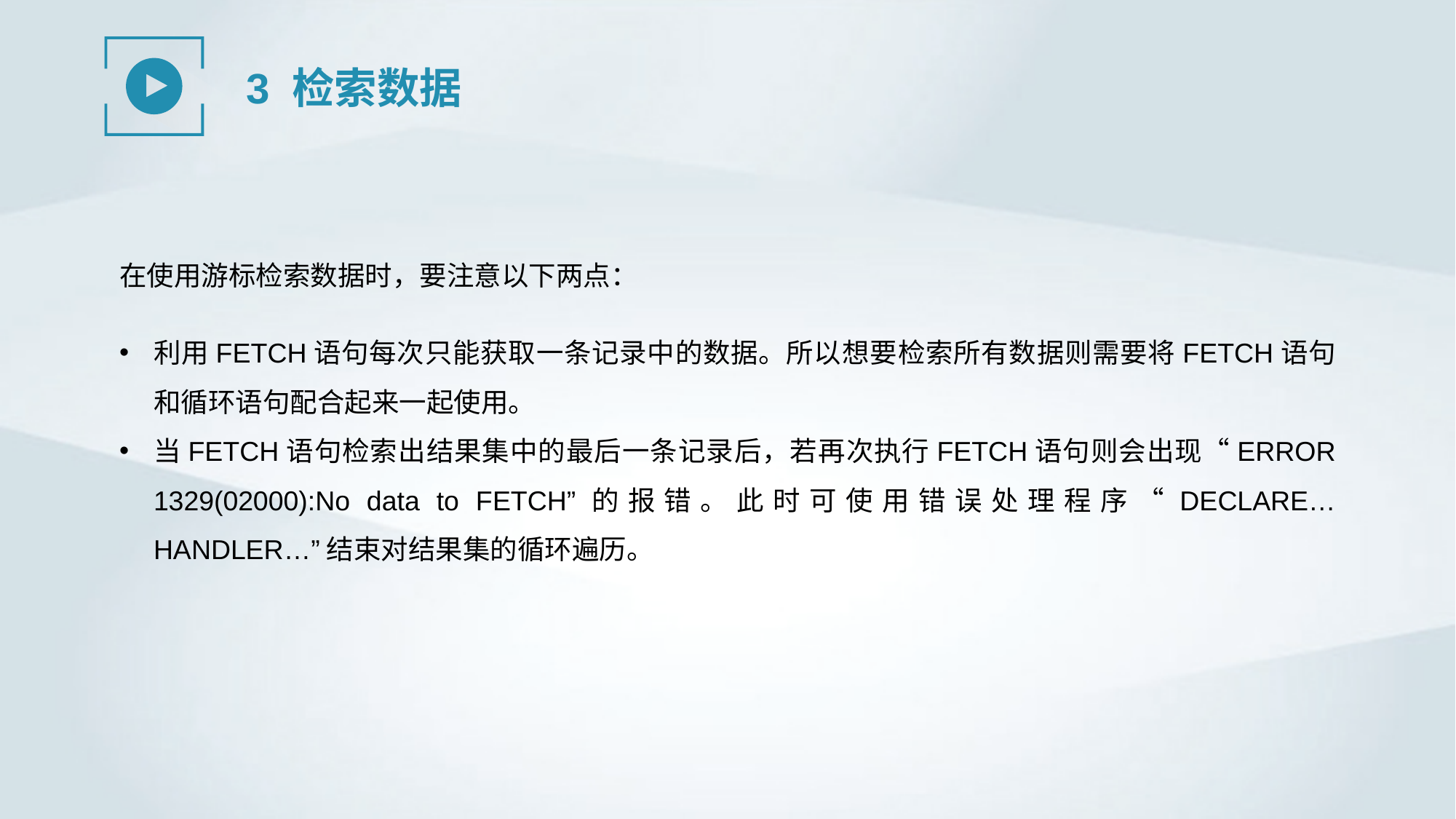

3 检索数据
在使用游标检索数据时，要注意以下两点：
利用FETCH语句每次只能获取一条记录中的数据。所以想要检索所有数据则需要将FETCH语句和循环语句配合起来一起使用。
当FETCH语句检索出结果集中的最后一条记录后，若再次执行FETCH语句则会出现“ERROR 1329(02000):No data to FETCH”的报错。此时可使用错误处理程序“DECLARE…HANDLER…”结束对结果集的循环遍历。